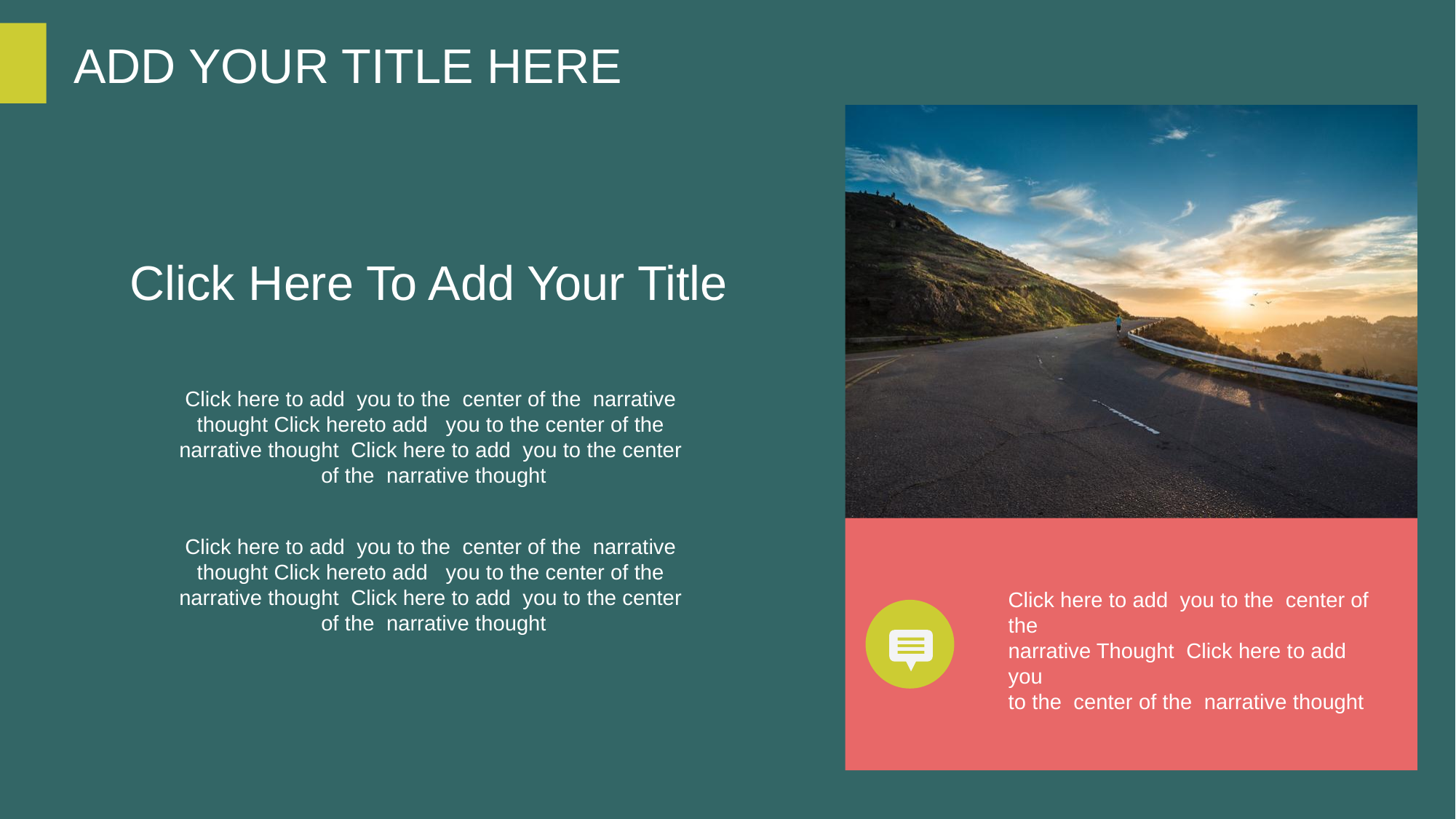

ADD YOUR TITLE HERE

PPT模板下载：www.1ppt.com/moban/     行业PPT模板：www.1ppt.com/hangye/
节日PPT模板：www.1ppt.com/jieri/           PPT素材下载：www.1ppt.com/sucai/
PPT背景图片：www.1ppt.com/beijing/      PPT图表下载：www.1ppt.com/tubiao/
优秀PPT下载：www.1ppt.com/xiazai/        PPT教程： www.1ppt.com/powerpoint/
Word教程： www.1ppt.com/word/              Excel教程：www.1ppt.com/excel/
资料下载：www.1ppt.com/ziliao/                PPT课件下载：www.1ppt.com/kejian/
范文下载：www.1ppt.com/fanwen/             试卷下载：www.1ppt.com/shiti/
教案下载：www.1ppt.com/jiaoan/
字体下载：www.1ppt.com/ziti/

Click Here To Add Your Title

Click here to add  you to the  center of the  narrative
thought Click hereto add   you to the center of the
narrative thought  Click here to add  you to the center
of the  narrative thought

Click here to add  you to the  center of the  narrative
thought Click hereto add   you to the center of the
narrative thought  Click here to add  you to the center
of the  narrative thought

Click here to add  you to the  center of the
narrative Thought  Click here to add   you
to the  center of the  narrative thought